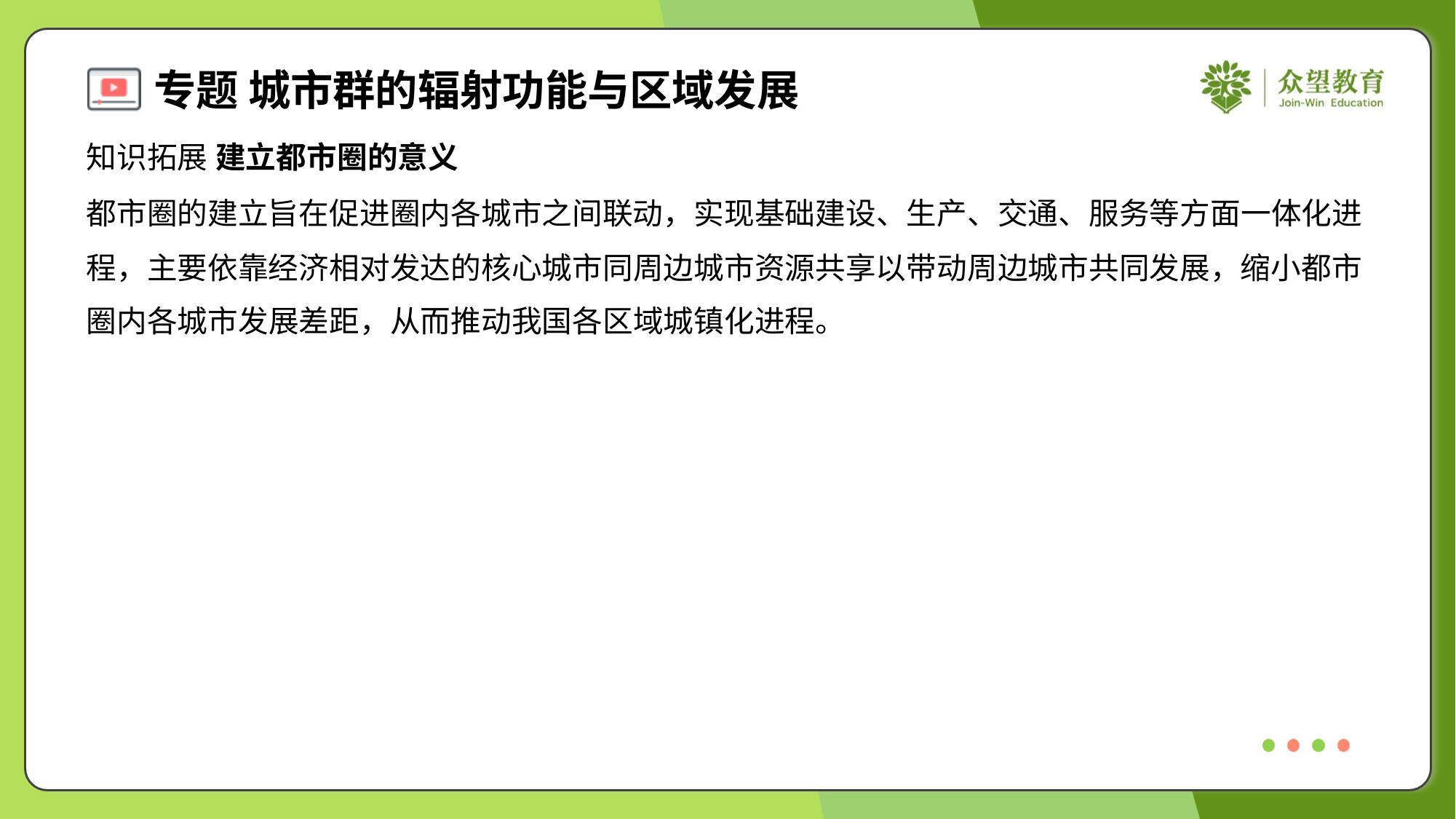

知识拓展 建立都市圈的意义
都市圈的建立旨在促进圈内各城市之间联动，实现基础建设、生产、交通、服务等方面一体化进
程，主要依靠经济相对发达的核心城市同周边城市资源共享以带动周边城市共同发展，缩小都市
圈内各城市发展差距，从而推动我国各区域城镇化进程。